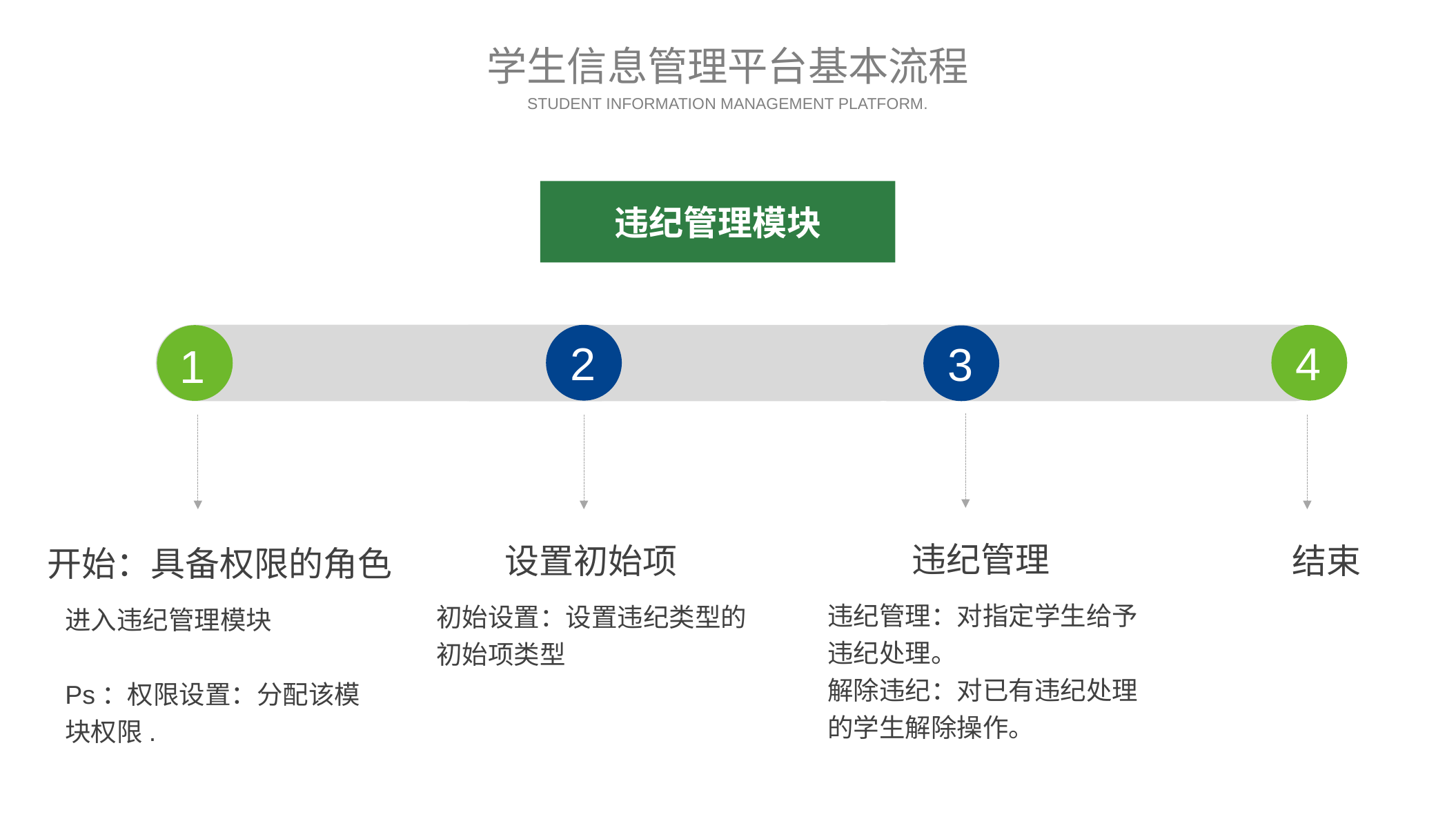

学生信息管理平台基本流程
STUDENT INFORMATION MANAGEMENT PLATFORM.
违纪管理模块

2

4
3
1
违纪管理
设置初始项
结束
开始：具备权限的角色
违纪管理：对指定学生给予违纪处理。
解除违纪：对已有违纪处理的学生解除操作。
初始设置：设置违纪类型的初始项类型
进入违纪管理模块

Ps：权限设置：分配该模块权限.